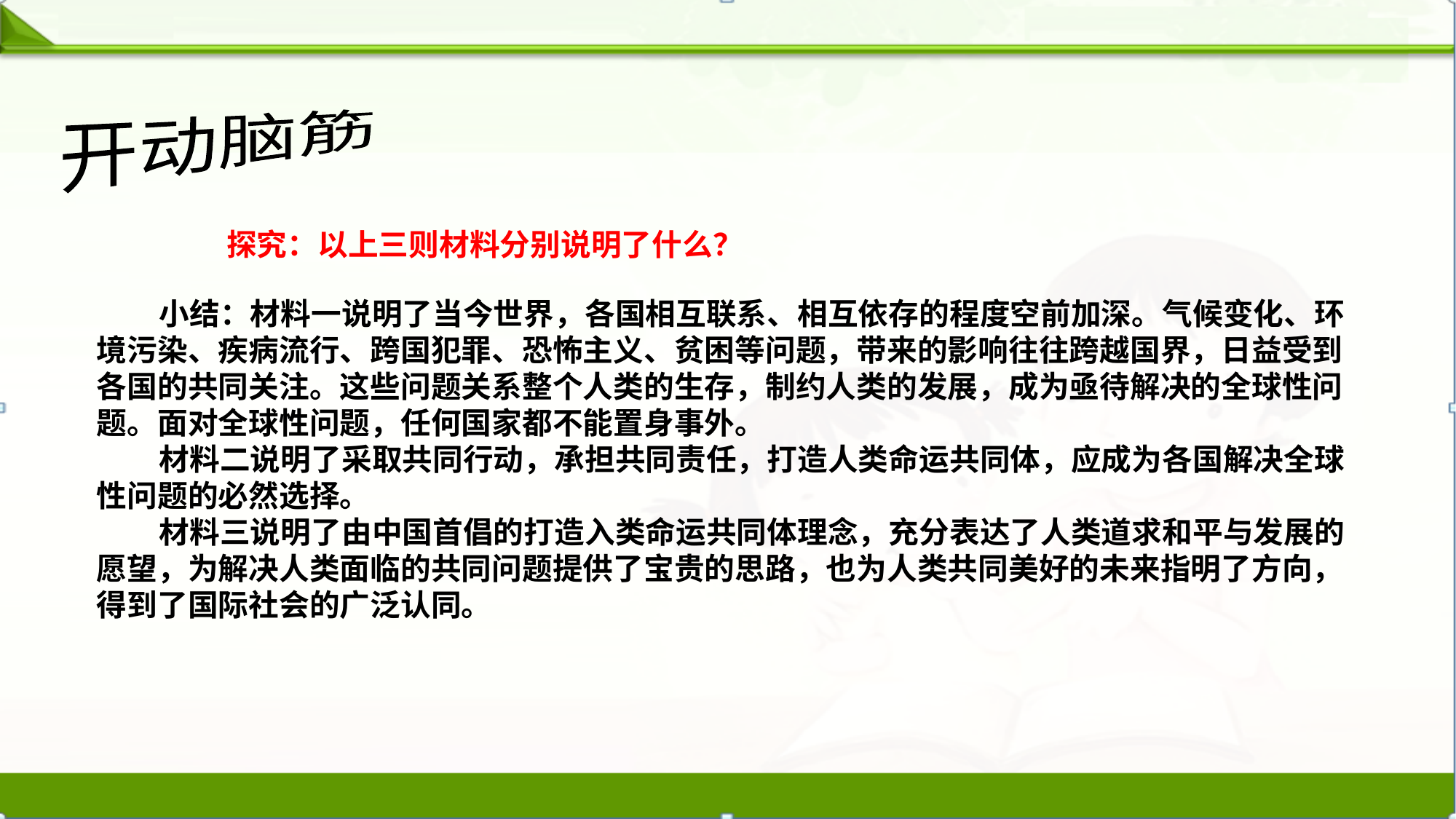

开动脑筋
探究：以上三则材料分别说明了什么？
        小结：材料一说明了当今世界，各国相互联系、相互依存的程度空前加深。气候变化、环境污染、疾病流行、跨国犯罪、恐怖主义、贫困等问题，带来的影响往往跨越国界，日益受到各国的共同关注。这些问题关系整个人类的生存，制约人类的发展，成为亟待解决的全球性问题。面对全球性问题，任何国家都不能置身事外。
        材料二说明了采取共同行动，承担共同责任，打造人类命运共同体，应成为各国解决全球性问题的必然选择。
        材料三说明了由中国首倡的打造入类命运共同体理念，充分表达了人类道求和平与发展的愿望，为解决人类面临的共同问题提供了宝贵的思路，也为人类共同美好的未来指明了方向，得到了国际社会的广泛认同。